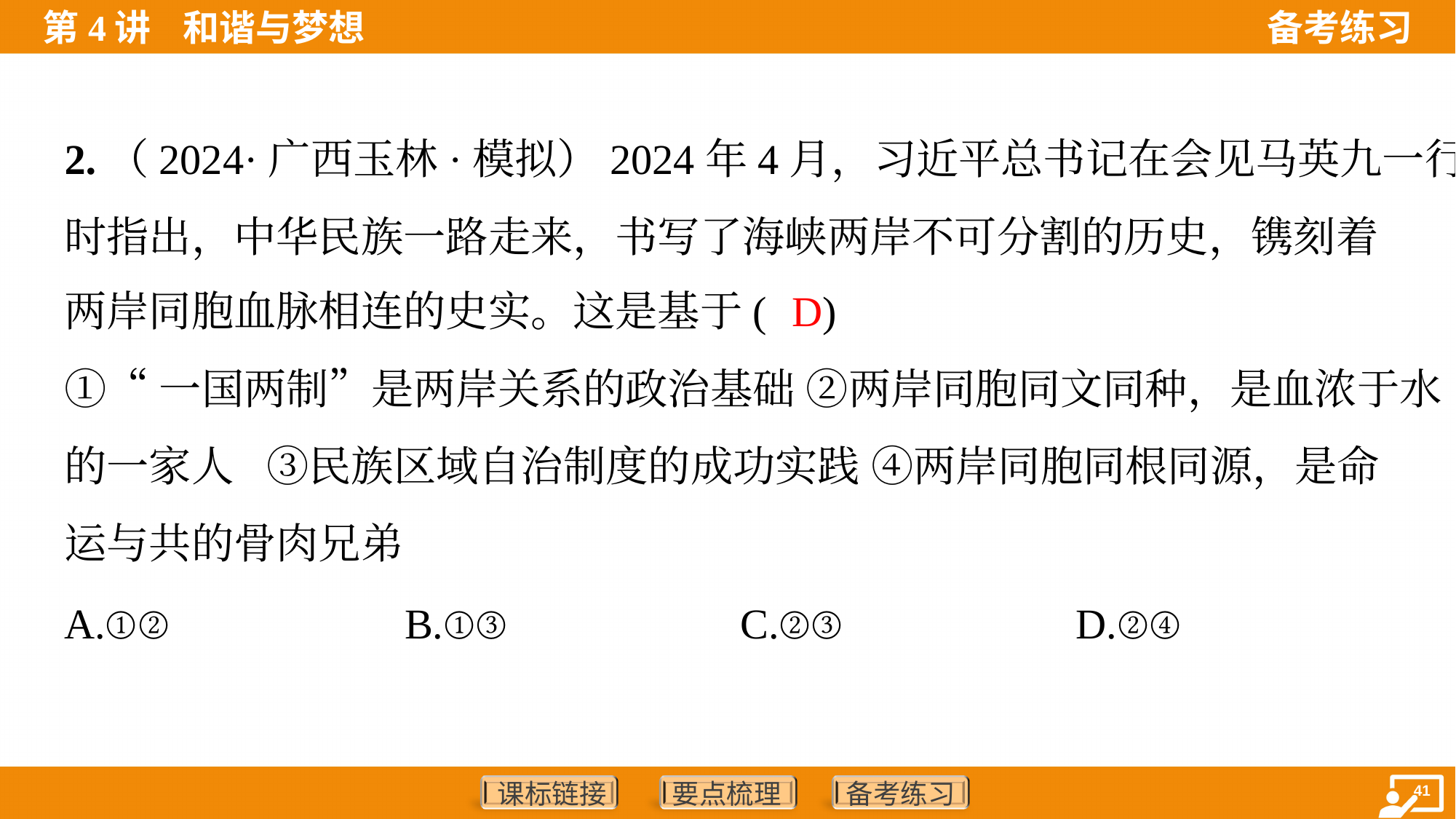

2.（2024·广西玉林·模拟）2024年4月，习近平总书记在会见马英九一行
时指出，中华民族一路走来，书写了海峡两岸不可分割的历史，镌刻着
两岸同胞血脉相连的史实。这是基于(     )
D
①“一国两制”是两岸关系的政治基础 ②两岸同胞同文同种，是血浓于水
的一家人   ③民族区域自治制度的成功实践 ④两岸同胞同根同源，是命
运与共的骨肉兄弟
A.①②	B.①③	C.②③	D.②④